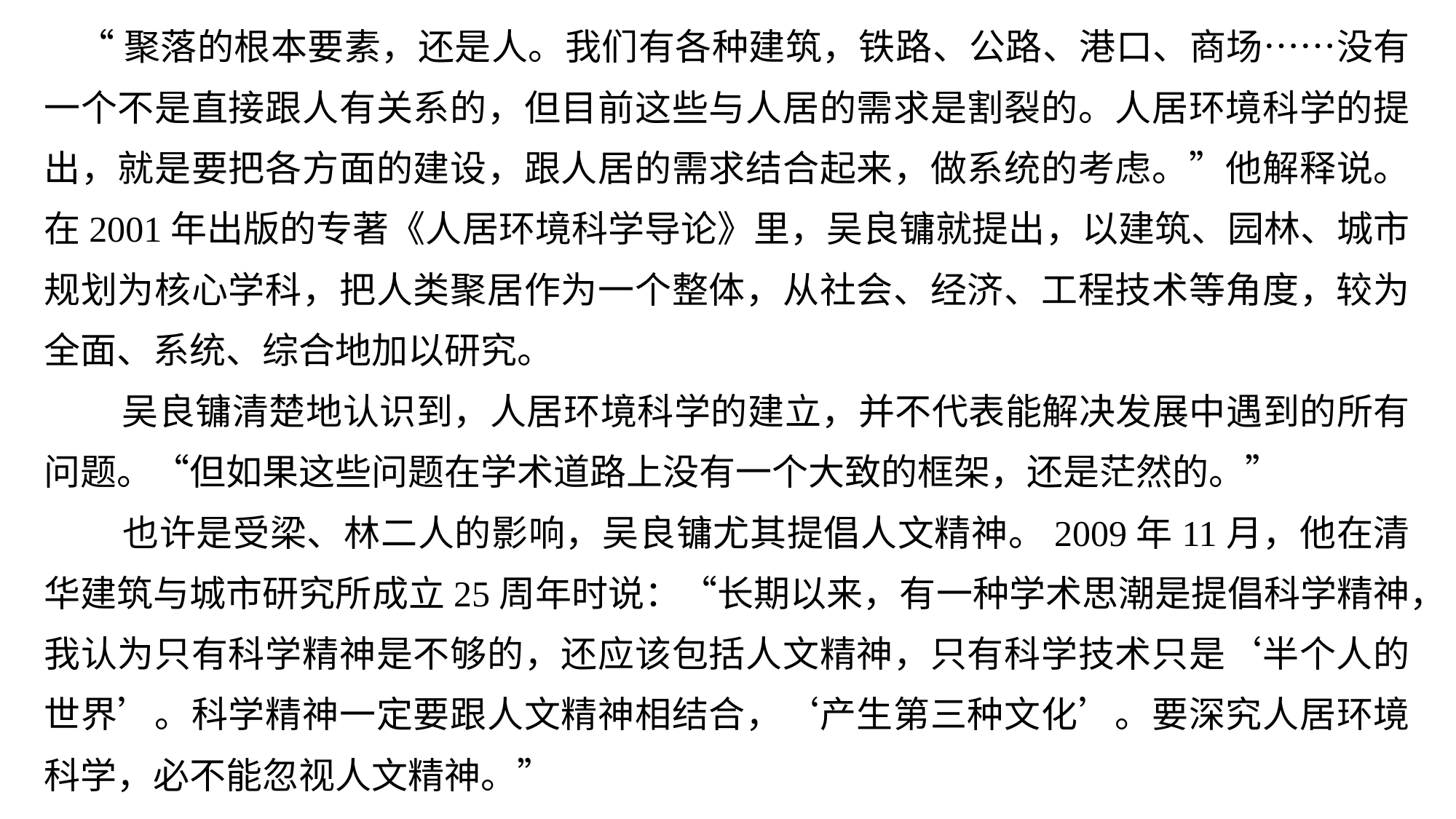

“聚落的根本要素，还是人。我们有各种建筑，铁路、公路、港口、商场……没有一个不是直接跟人有关系的，但目前这些与人居的需求是割裂的。人居环境科学的提出，就是要把各方面的建设，跟人居的需求结合起来，做系统的考虑。”他解释说。在2001年出版的专著《人居环境科学导论》里，吴良镛就提出，以建筑、园林、城市规划为核心学科，把人类聚居作为一个整体，从社会、经济、工程技术等角度，较为全面、系统、综合地加以研究。
        吴良镛清楚地认识到，人居环境科学的建立，并不代表能解决发展中遇到的所有问题。“但如果这些问题在学术道路上没有一个大致的框架，还是茫然的。”
        也许是受梁、林二人的影响，吴良镛尤其提倡人文精神。2009年11月，他在清华建筑与城市研究所成立25周年时说：“长期以来，有一种学术思潮是提倡科学精神，我认为只有科学精神是不够的，还应该包括人文精神，只有科学技术只是‘半个人的世界’。科学精神一定要跟人文精神相结合，‘产生第三种文化’。要深究人居环境科学，必不能忽视人文精神。”